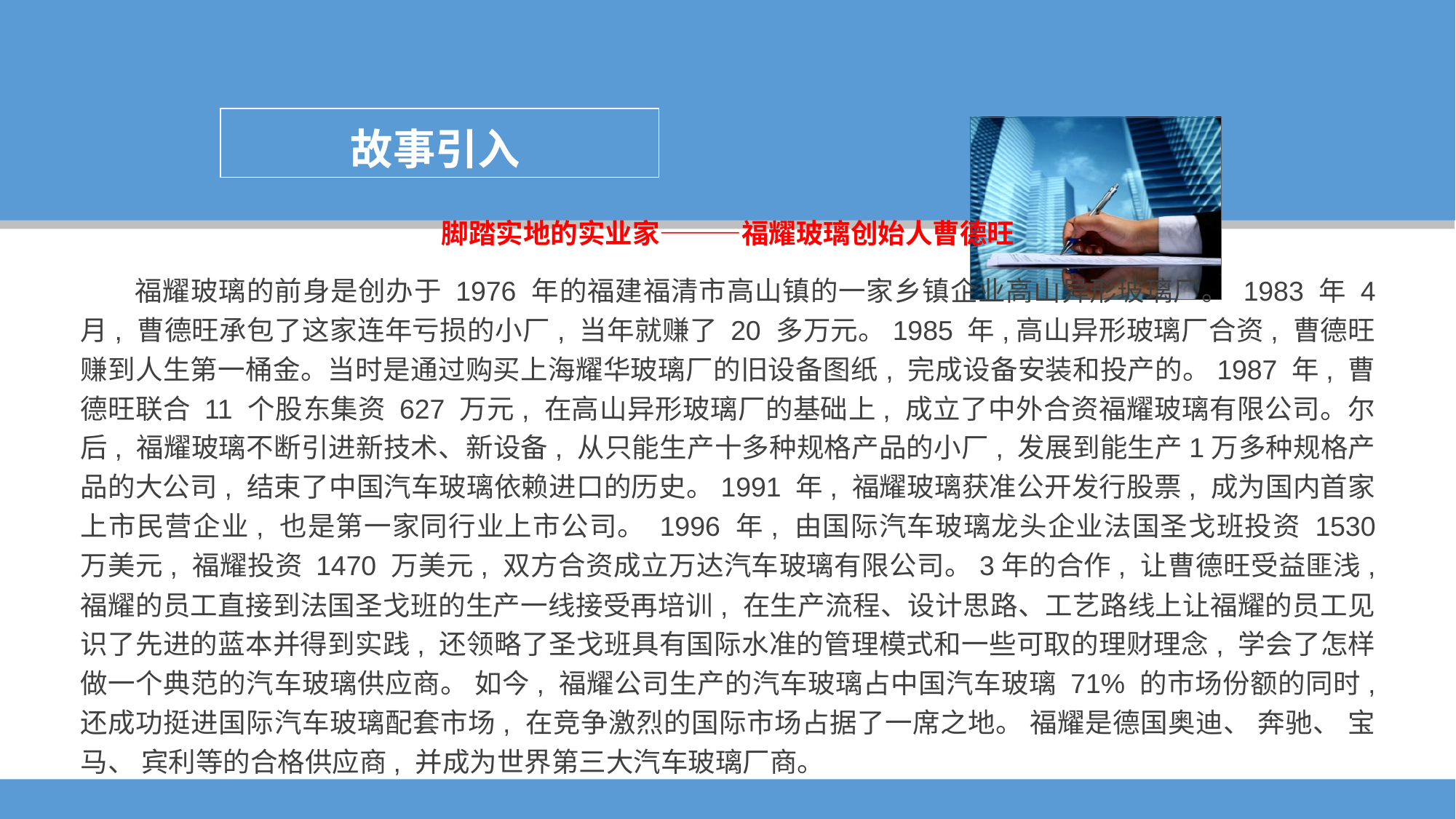

故事引入

脚踏实地的实业家———福耀玻璃创始人曹德旺
福耀玻璃的前身是创办于 1976 年的福建福清市高山镇的一家乡镇企业高山异形玻璃厂。 1983 年 4 月, 曹德旺承包了这家连年亏损的小厂, 当年就赚了 20 多万元。1985 年,高山异形玻璃厂合资, 曹德旺赚到人生第一桶金。当时是通过购买上海耀华玻璃厂的旧设备图纸, 完成设备安装和投产的。1987 年, 曹德旺联合 11 个股东集资 627 万元, 在高山异形玻璃厂的基础上, 成立了中外合资福耀玻璃有限公司。尔后, 福耀玻璃不断引进新技术、新设备, 从只能生产十多种规格产品的小厂, 发展到能生产1万多种规格产品的大公司, 结束了中国汽车玻璃依赖进口的历史。1991 年, 福耀玻璃获准公开发行股票, 成为国内首家上市民营企业, 也是第一家同行业上市公司。 1996 年, 由国际汽车玻璃龙头企业法国圣戈班投资 1530 万美元, 福耀投资 1470 万美元, 双方合资成立万达汽车玻璃有限公司。3年的合作, 让曹德旺受益匪浅, 福耀的员工直接到法国圣戈班的生产一线接受再培训, 在生产流程、设计思路、工艺路线上让福耀的员工见识了先进的蓝本并得到实践, 还领略了圣戈班具有国际水准的管理模式和一些可取的理财理念, 学会了怎样做一个典范的汽车玻璃供应商。 如今, 福耀公司生产的汽车玻璃占中国汽车玻璃 71% 的市场份额的同时, 还成功挺进国际汽车玻璃配套市场, 在竞争激烈的国际市场占据了一席之地。 福耀是德国奥迪、 奔驰、 宝马、 宾利等的合格供应商, 并成为世界第三大汽车玻璃厂商。